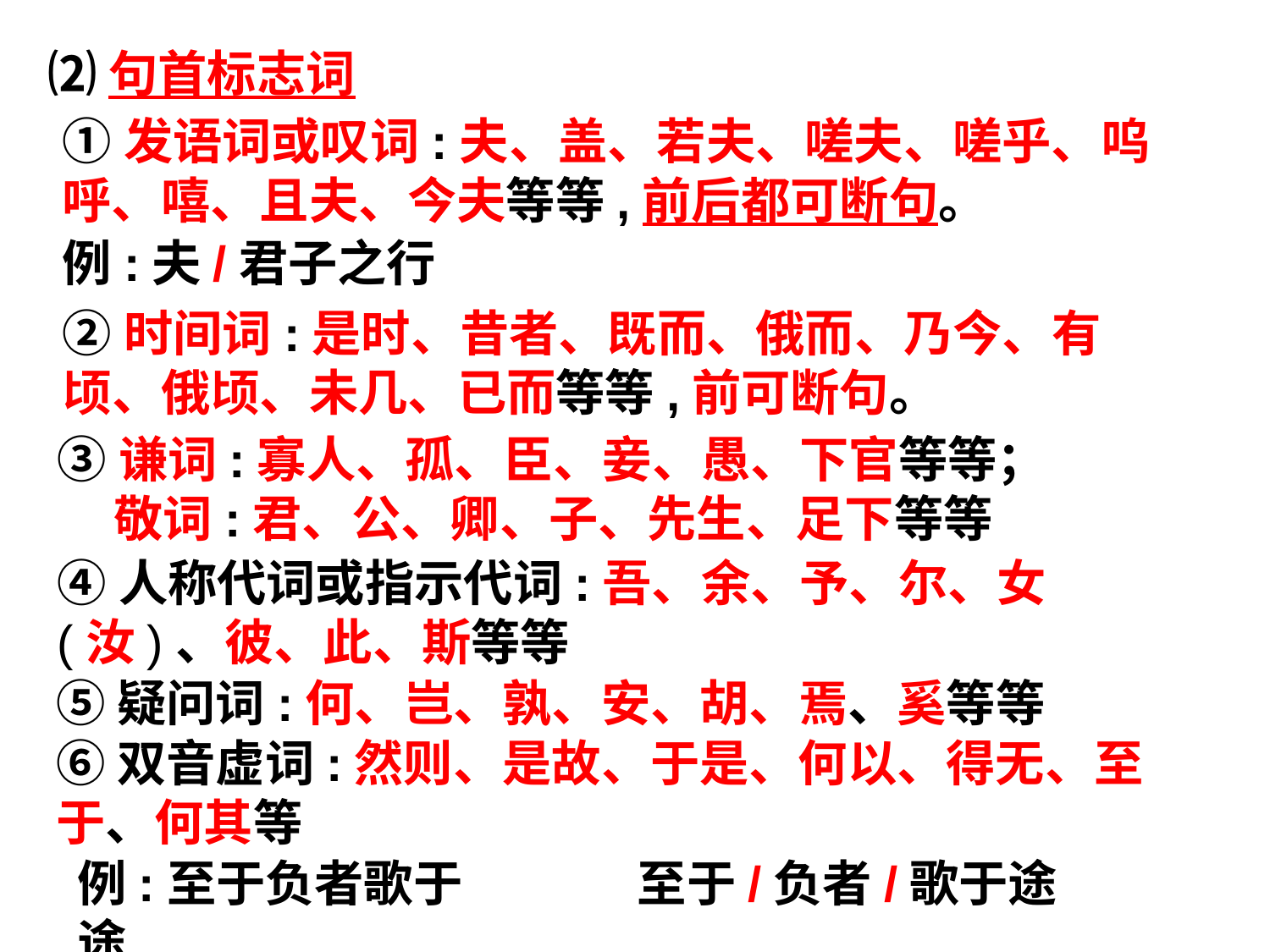

⑵句首标志词
①发语词或叹词:夫、盖、若夫、嗟夫、嗟乎、呜呼、嘻、且夫、今夫等等,前后都可断句。
例:夫/君子之行
②时间词:是时、昔者、既而、俄而、乃今、有顷、俄顷、未几、已而等等,前可断句。
③谦词:寡人、孤、臣、妾、愚、下官等等；
    敬词:君、公、卿、子、先生、足下等等
④人称代词或指示代词:吾、余、予、尔、女(汝)、彼、此、斯等等
⑤疑问词:何、岂、孰、安、胡、焉、奚等等
⑥双音虚词:然则、是故、于是、何以、得无、至于、何其等
例:至于负者歌于途
至于/负者/歌于途